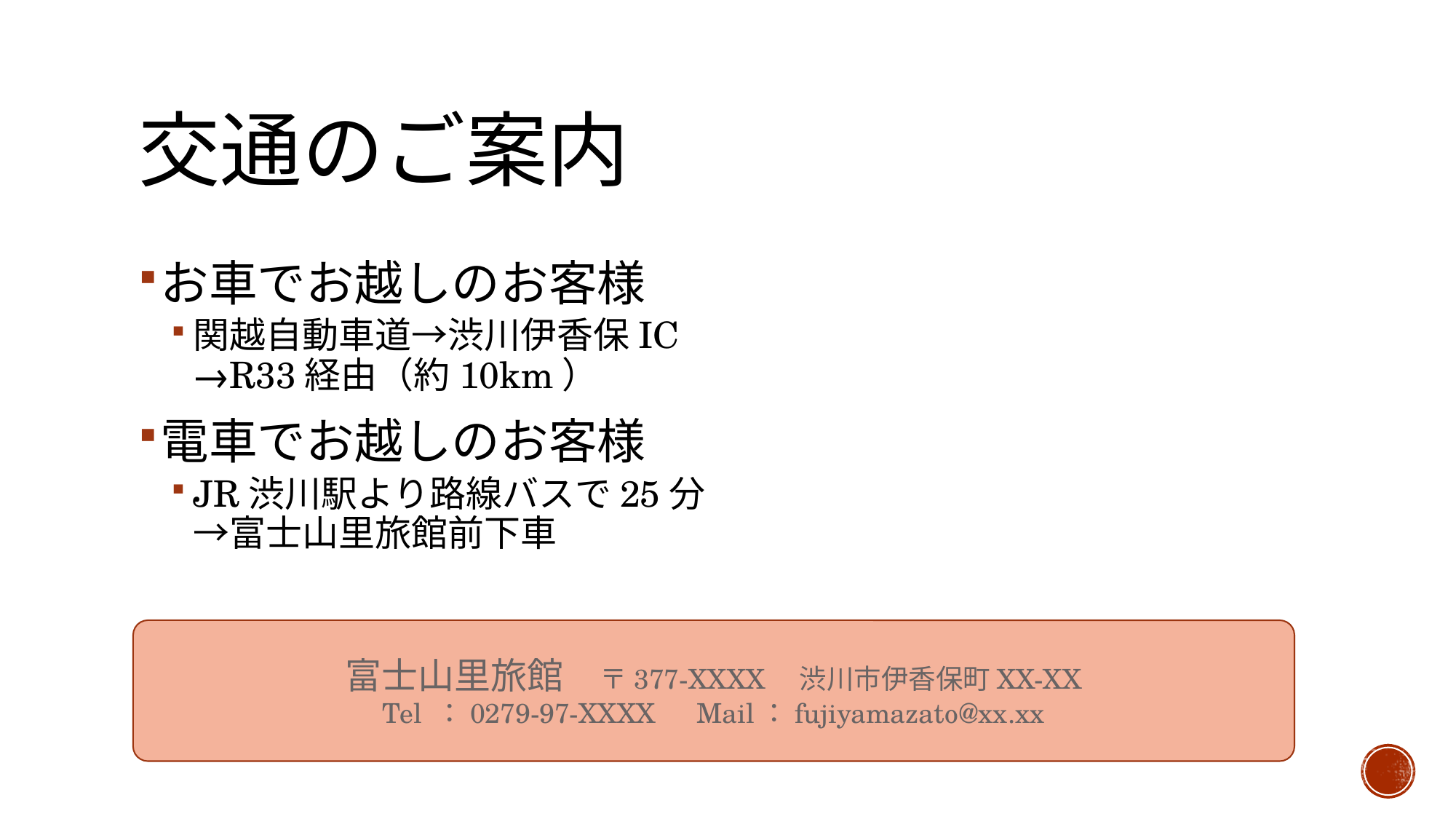

# 交通のご案内
お車でお越しのお客様
関越自動車道→渋川伊香保IC
→R33経由（約10km）
電車でお越しのお客様
JR渋川駅より路線バスで25分
→富士山里旅館前下車
富士山里旅館　〒377-XXXX　渋川市伊香保町XX-XX
Tel ：0279-97-XXXX　Mail：fujiyamazato@xx.xx